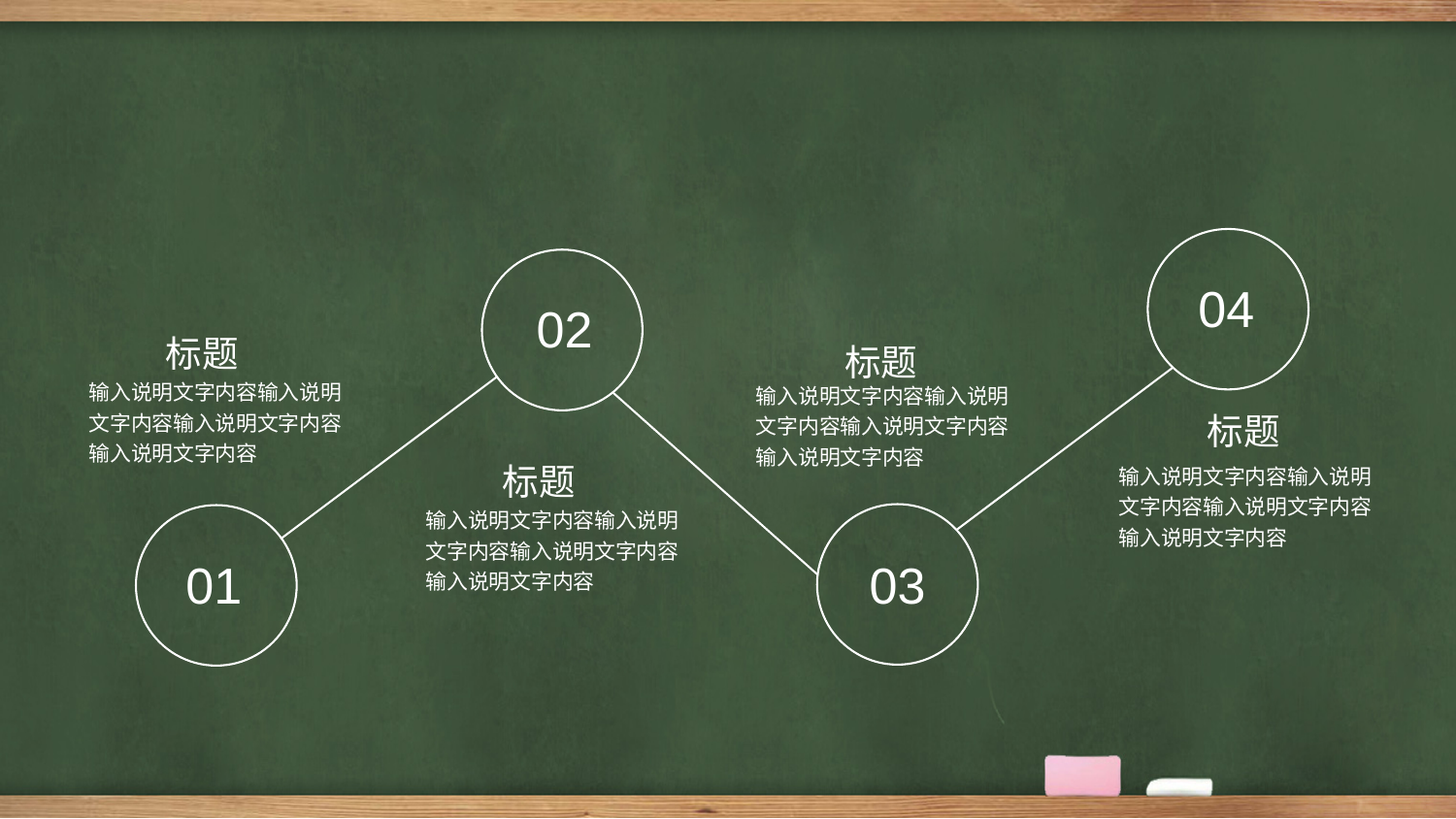

04

02
标题
标题
输入说明文字内容输入说明文字内容输入说明文字内容输入说明文字内容

输入说明文字内容输入说明文字内容输入说明文字内容输入说明文字内容

标题
输入说明文字内容输入说明文字内容输入说明文字内容输入说明文字内容
标题
输入说明文字内容输入说明文字内容输入说明文字内容输入说明文字内容

03

01